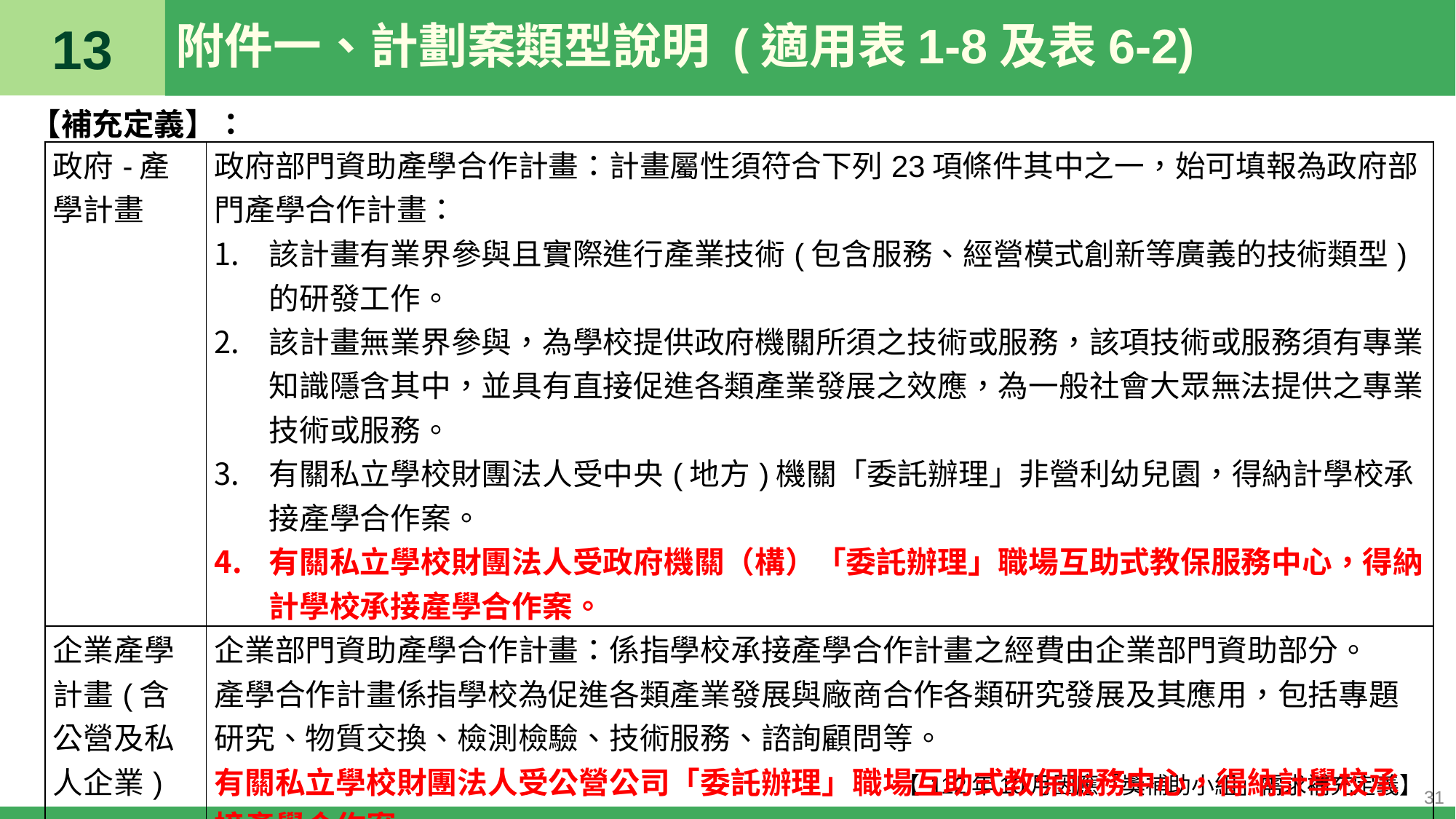

13
# 附件一、計劃案類型說明 (適用表1-8及表6-2)
【補充定義】：

【 112年10月因應「獎補助小組」需求補充定義】
| 政府-產學計畫 | 政府部門資助產學合作計畫：計畫屬性須符合下列23項條件其中之一，始可填報為政府部門產學合作計畫： 該計畫有業界參與且實際進行產業技術(包含服務、經營模式創新等廣義的技術類型)的研發工作。 該計畫無業界參與，為學校提供政府機關所須之技術或服務，該項技術或服務須有專業知識隱含其中，並具有直接促進各類產業發展之效應，為一般社會大眾無法提供之專業技術或服務。 有關私立學校財團法人受中央(地方)機關「委託辦理」非營利幼兒園，得納計學校承接產學合作案。 有關私立學校財團法人受政府機關（構）「委託辦理」職場互助式教保服務中心，得納計學校承接產學合作案。 |
| --- | --- |
| 企業產學計畫(含公營及私人企業) | 企業部門資助產學合作計畫：係指學校承接產學合作計畫之經費由企業部門資助部分。 產學合作計畫係指學校為促進各類產業發展與廠商合作各類研究發展及其應用，包括專題研究、物質交換、檢測檢驗、技術服務、諮詢顧問等。 有關私立學校財團法人受公營公司「委託辦理」職場互助式教保服務中心，得納計學校承接產學合作案。 |
31